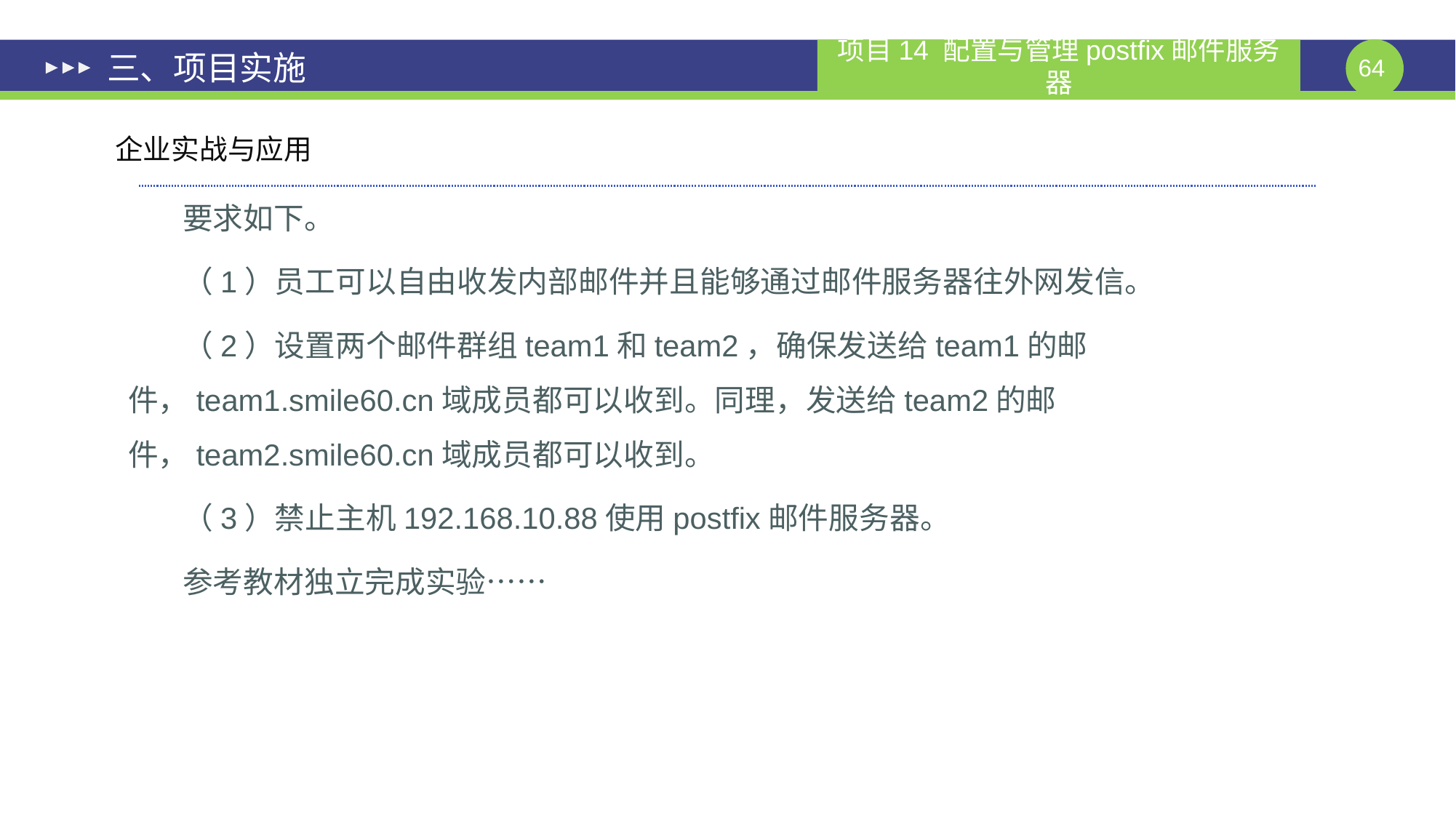

# 三、项目实施
企业实战与应用
要求如下。
（1）员工可以自由收发内部邮件并且能够通过邮件服务器往外网发信。
（2）设置两个邮件群组team1和team2，确保发送给team1的邮件，team1.smile60.cn域成员都可以收到。同理，发送给team2的邮件，team2.smile60.cn域成员都可以收到。
（3）禁止主机192.168.10.88使用postfix邮件服务器。
参考教材独立完成实验……